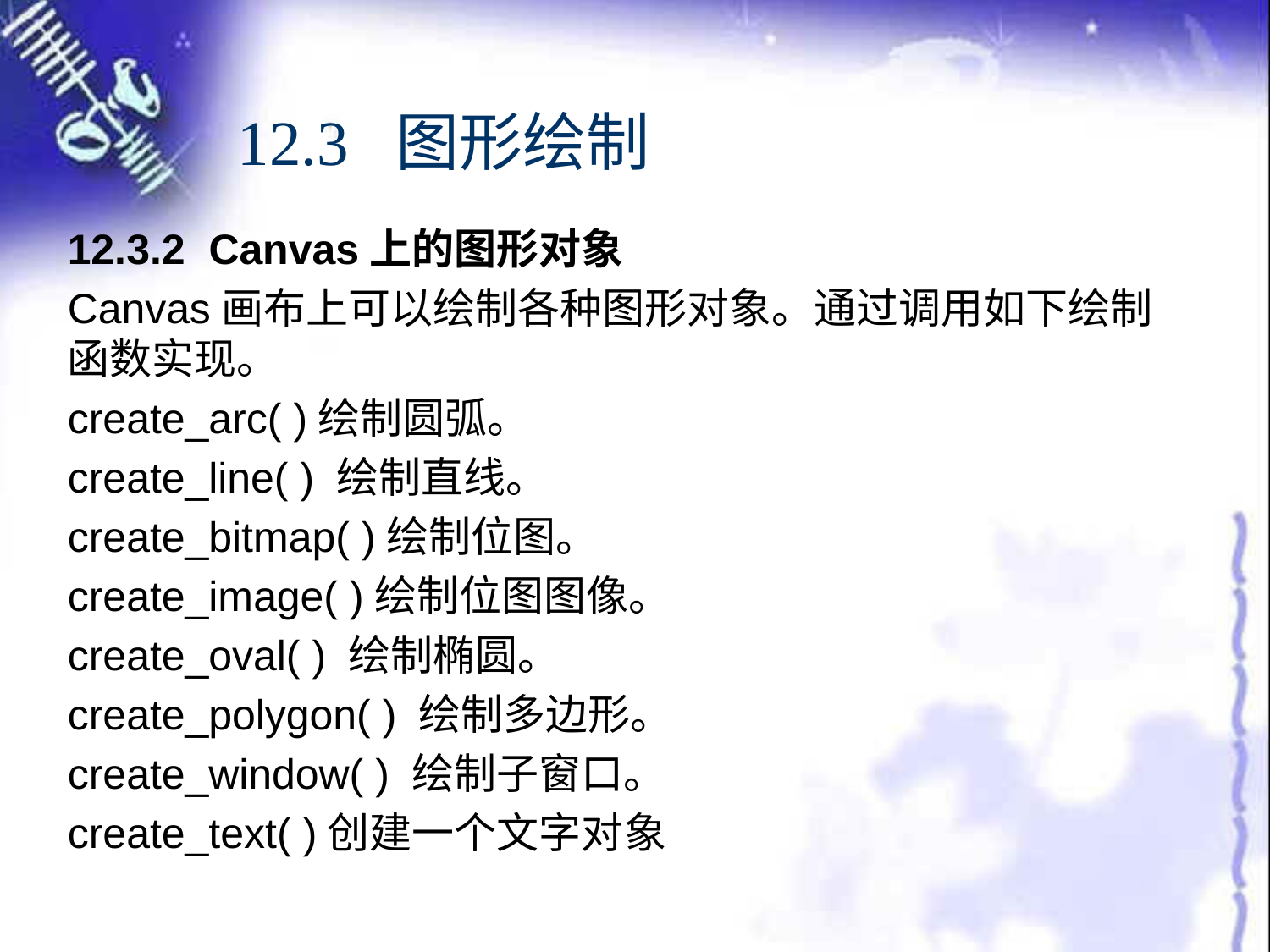

# 12.3  图形绘制
12.3.2  Canvas上的图形对象
Canvas画布上可以绘制各种图形对象。通过调用如下绘制函数实现。
create_arc( )绘制圆弧。
create_line( ) 绘制直线。
create_bitmap( )绘制位图。
create_image( )绘制位图图像。
create_oval( ) 绘制椭圆。
create_polygon( ) 绘制多边形。
create_window( ) 绘制子窗口。
create_text( )创建一个文字对象